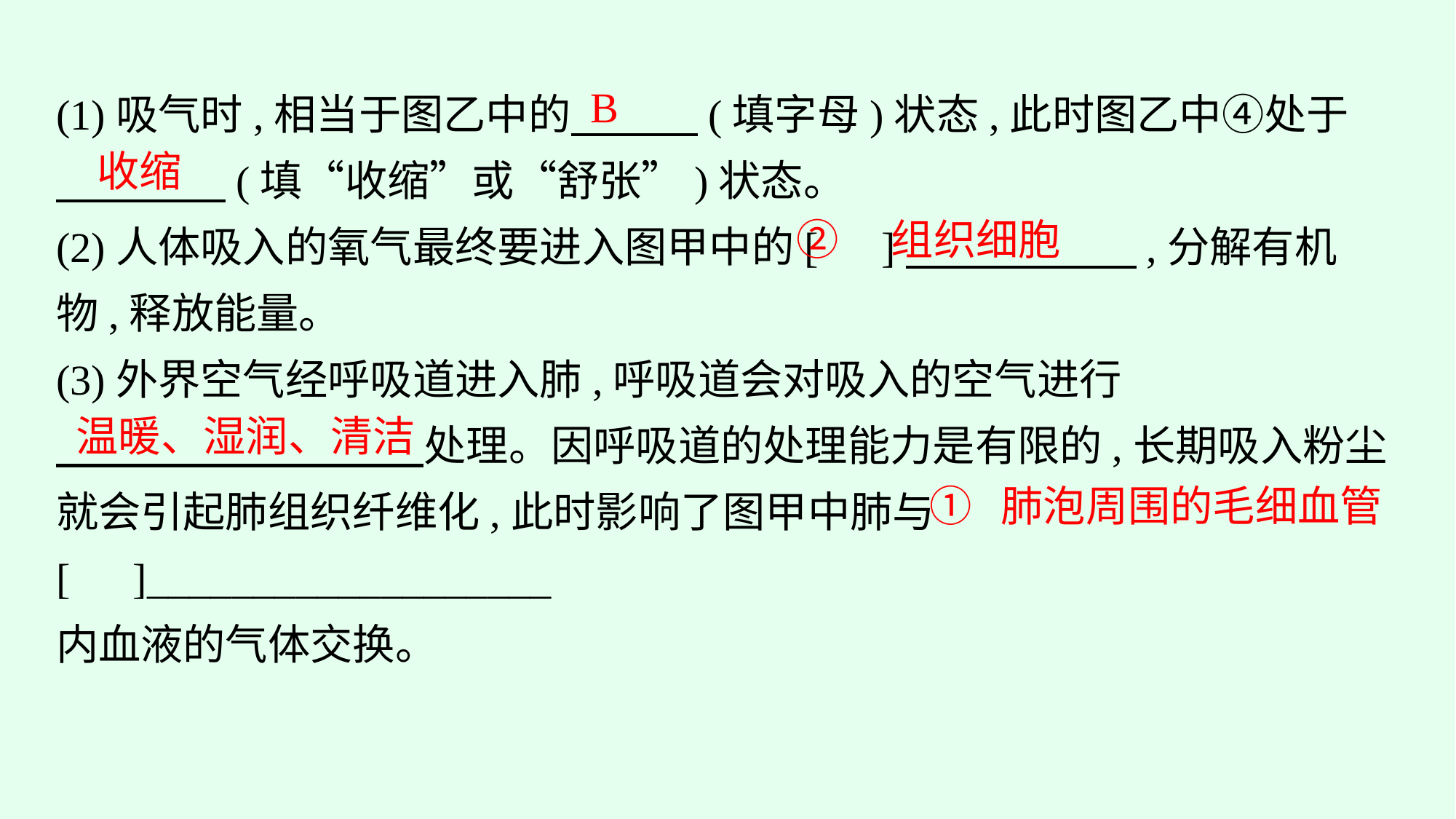

(1)吸气时,相当于图乙中的　　　(填字母)状态,此时图乙中④处于
　　　　(填“收缩”或“舒张”)状态。
(2)人体吸入的氧气最终要进入图甲中的[　]　　　　  　,分解有机物,释放能量。
(3)外界空气经呼吸道进入肺,呼吸道会对吸入的空气进行
　　　　            　　处理。因呼吸道的处理能力是有限的,长期吸入粉尘就会引起肺组织纤维化,此时影响了图甲中肺与[　]___________________
内血液的气体交换。
B
收缩
②　组织细胞
温暖、湿润、清洁
①  肺泡周围的毛细血管